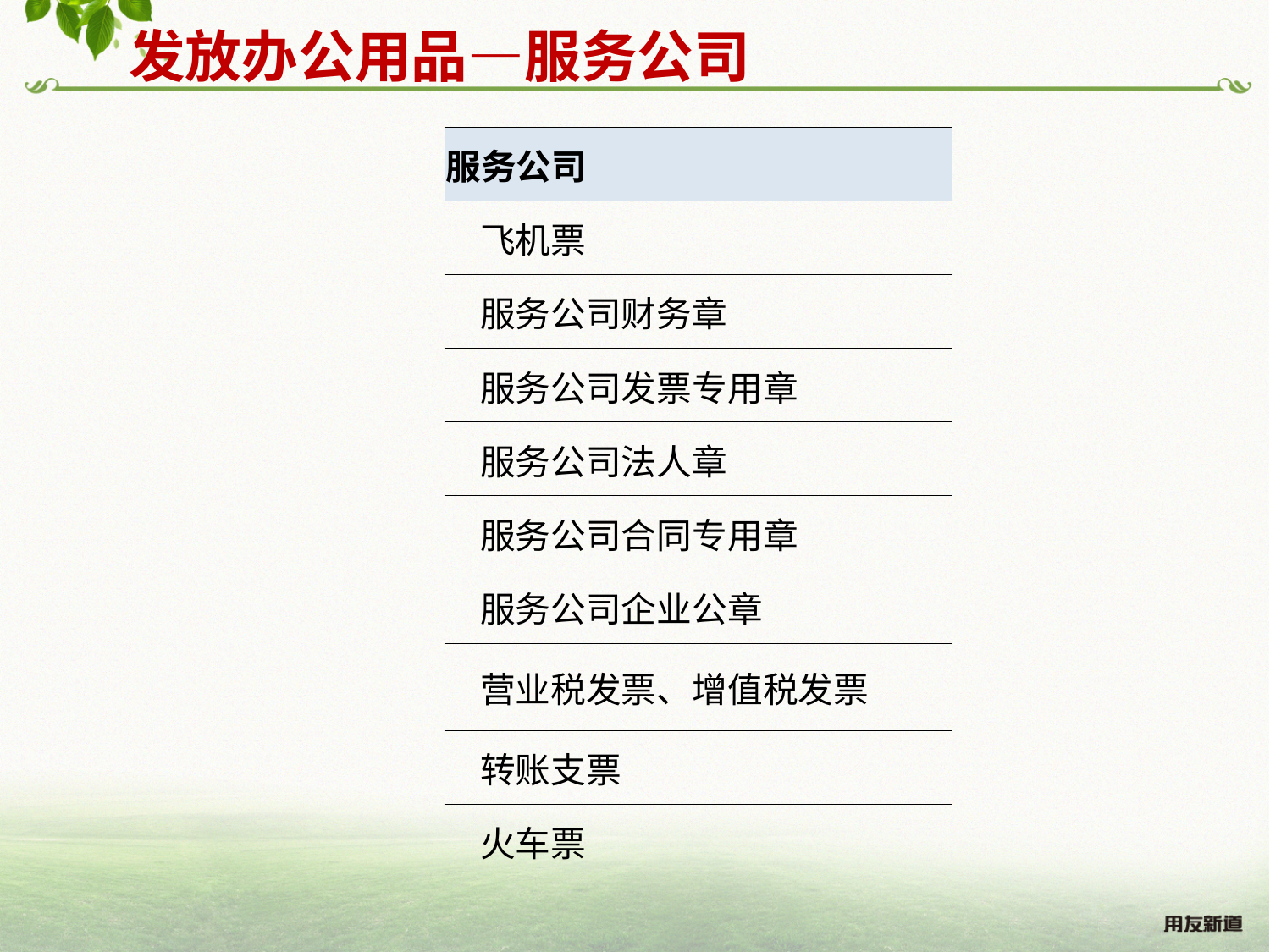

发放办公用品—服务公司
| 服务公司 |
| --- |
| 飞机票 |
| 服务公司财务章 |
| 服务公司发票专用章 |
| 服务公司法人章 |
| 服务公司合同专用章 |
| 服务公司企业公章 |
| 营业税发票、增值税发票 |
| 转账支票 |
| 火车票 |